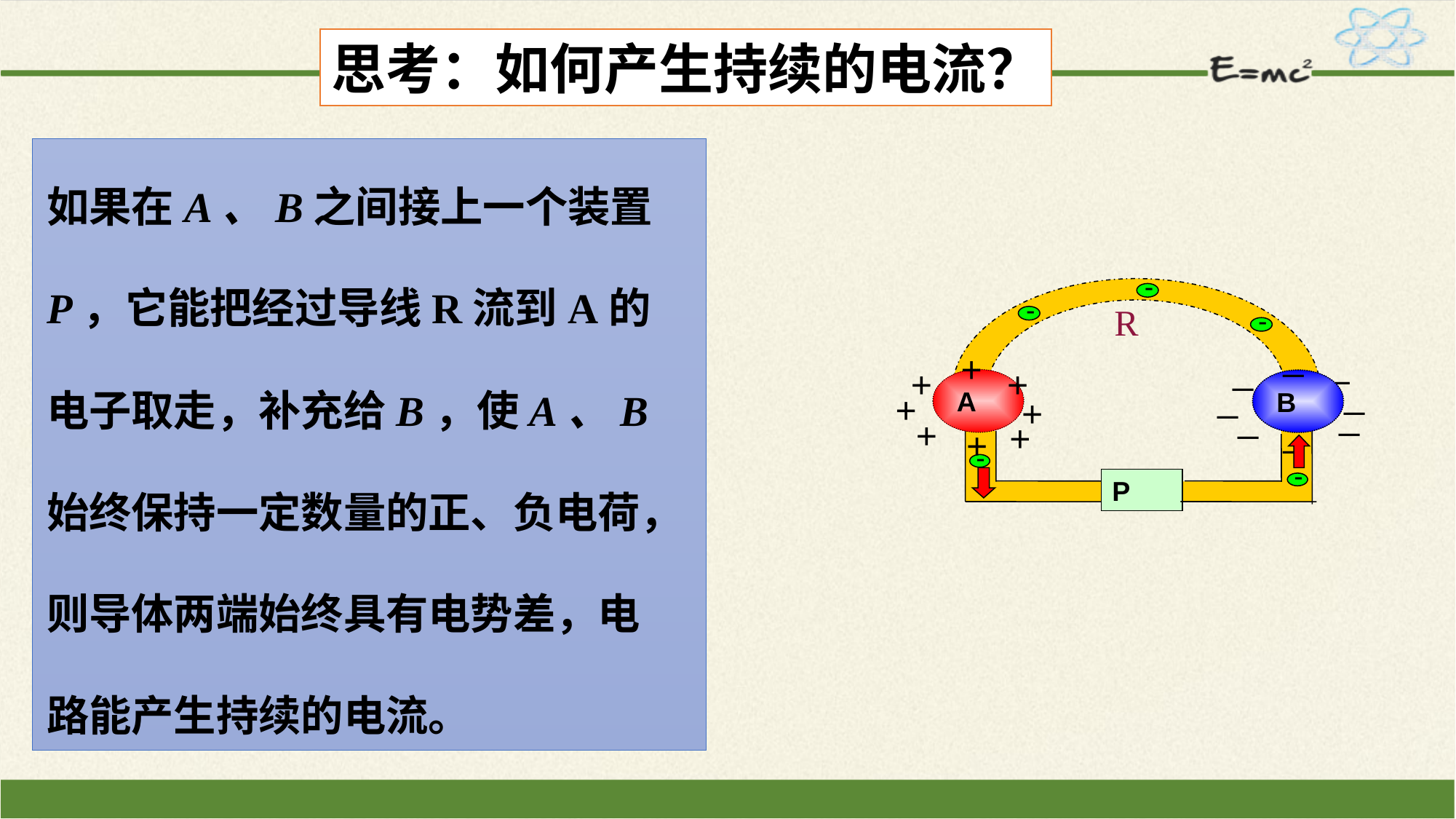

思考：如何产生持续的电流？
如果在A、B之间接上一个装置P，它能把经过导线R流到A的电子取走，补充给B，使A、B始终保持一定数量的正、负电荷，则导体两端始终具有电势差，电路能产生持续的电流。

-
-
-
_
_
_
_
_
B
_
_
_
+
+
+
A
+
+
+
+
+

-
P
-

R